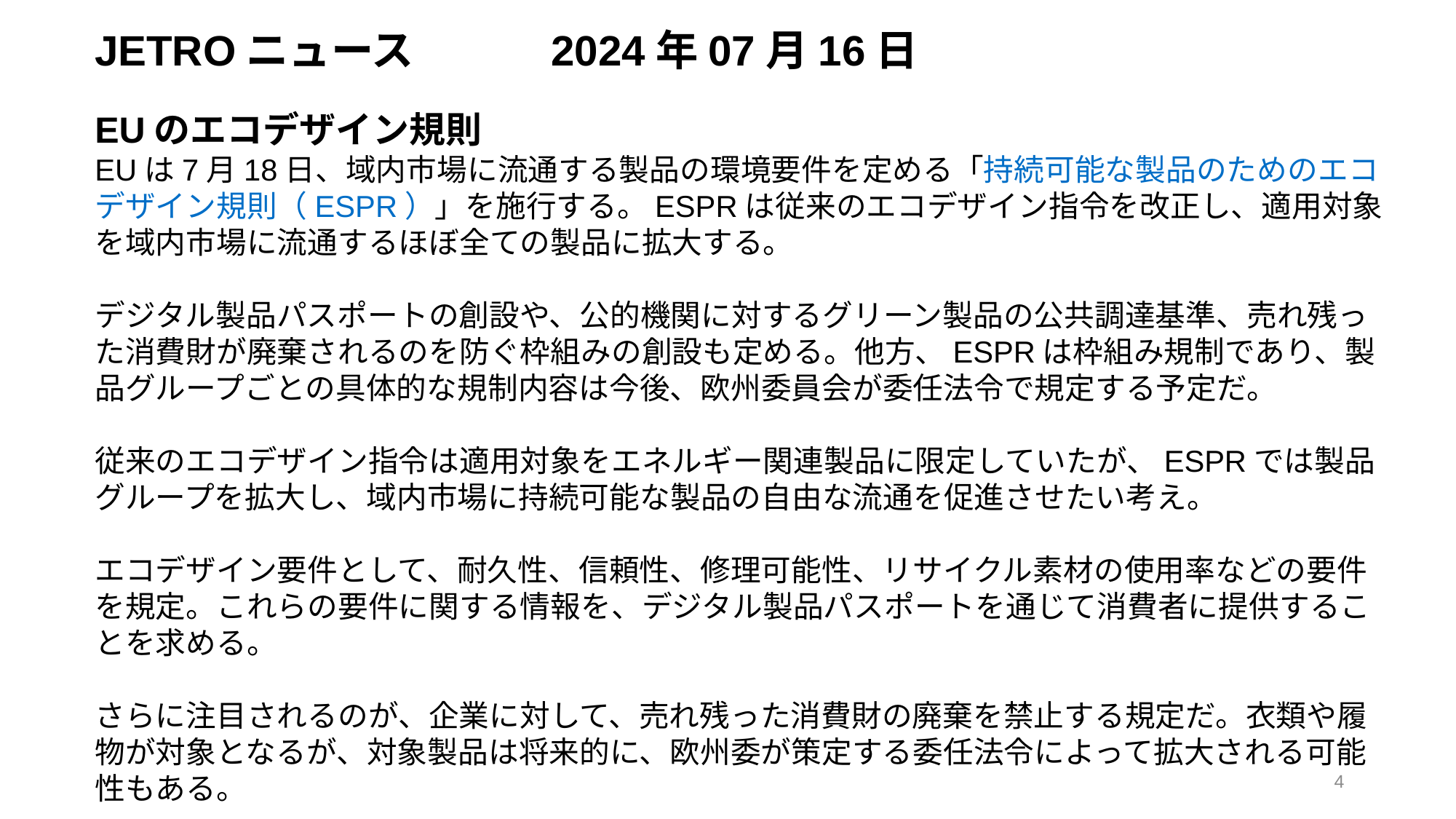

JETROニュース　　　2024年07月16日

EUのエコデザイン規則
EUは7月18日、域内市場に流通する製品の環境要件を定める「持続可能な製品のためのエコデザイン規則（ESPR）」を施行する。ESPRは従来のエコデザイン指令を改正し、適用対象を域内市場に流通するほぼ全ての製品に拡大する。

デジタル製品パスポートの創設や、公的機関に対するグリーン製品の公共調達基準、売れ残った消費財が廃棄されるのを防ぐ枠組みの創設も定める。他方、ESPRは枠組み規制であり、製品グループごとの具体的な規制内容は今後、欧州委員会が委任法令で規定する予定だ。

従来のエコデザイン指令は適用対象をエネルギー関連製品に限定していたが、ESPRでは製品グループを拡大し、域内市場に持続可能な製品の自由な流通を促進させたい考え。

エコデザイン要件として、耐久性、信頼性、修理可能性、リサイクル素材の使用率などの要件を規定。これらの要件に関する情報を、デジタル製品パスポートを通じて消費者に提供することを求める。

さらに注目されるのが、企業に対して、売れ残った消費財の廃棄を禁止する規定だ。衣類や履物が対象となるが、対象製品は将来的に、欧州委が策定する委任法令によって拡大される可能性もある。
4